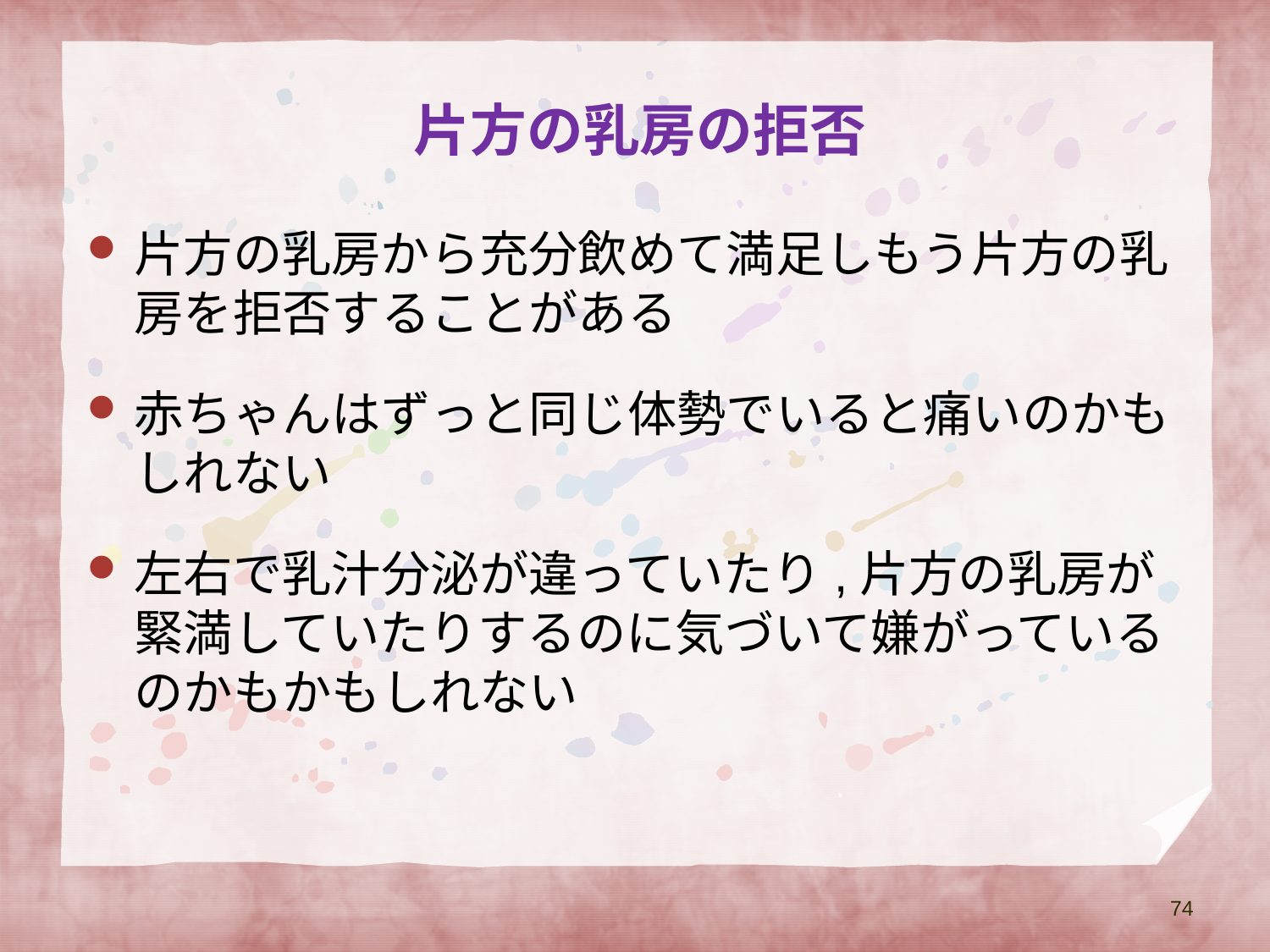

# 片方の乳房の拒否
片方の乳房から充分飲めて満足しもう片方の乳房を拒否することがある
赤ちゃんはずっと同じ体勢でいると痛いのかもしれない
左右で乳汁分泌が違っていたり,片方の乳房が緊満していたりするのに気づいて嫌がっているのかもかもしれない

74